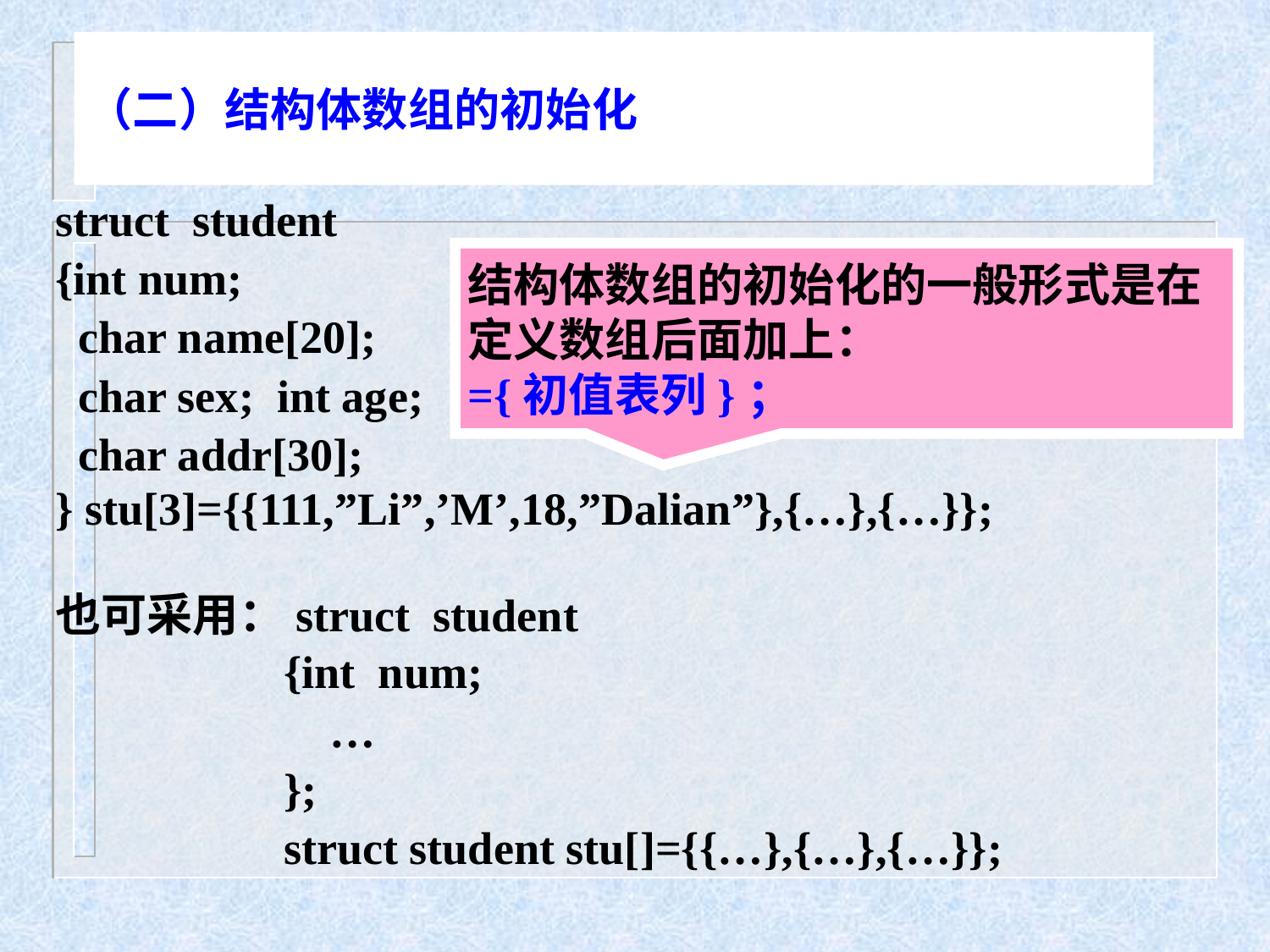

# （二）结构体数组的初始化
struct  student
{int num;
  char name[20];
  char sex;  int age;
  char addr[30];
} stu[3]={{111,”Li”,’M’,18,”Dalian”},{…},{…}};

也可采用：struct  student
                    {int  num;
                        …
                    };
                    struct student stu[]={{…},{…},{…}};
结构体数组的初始化的一般形式是在
定义数组后面加上：
={初值表列}；